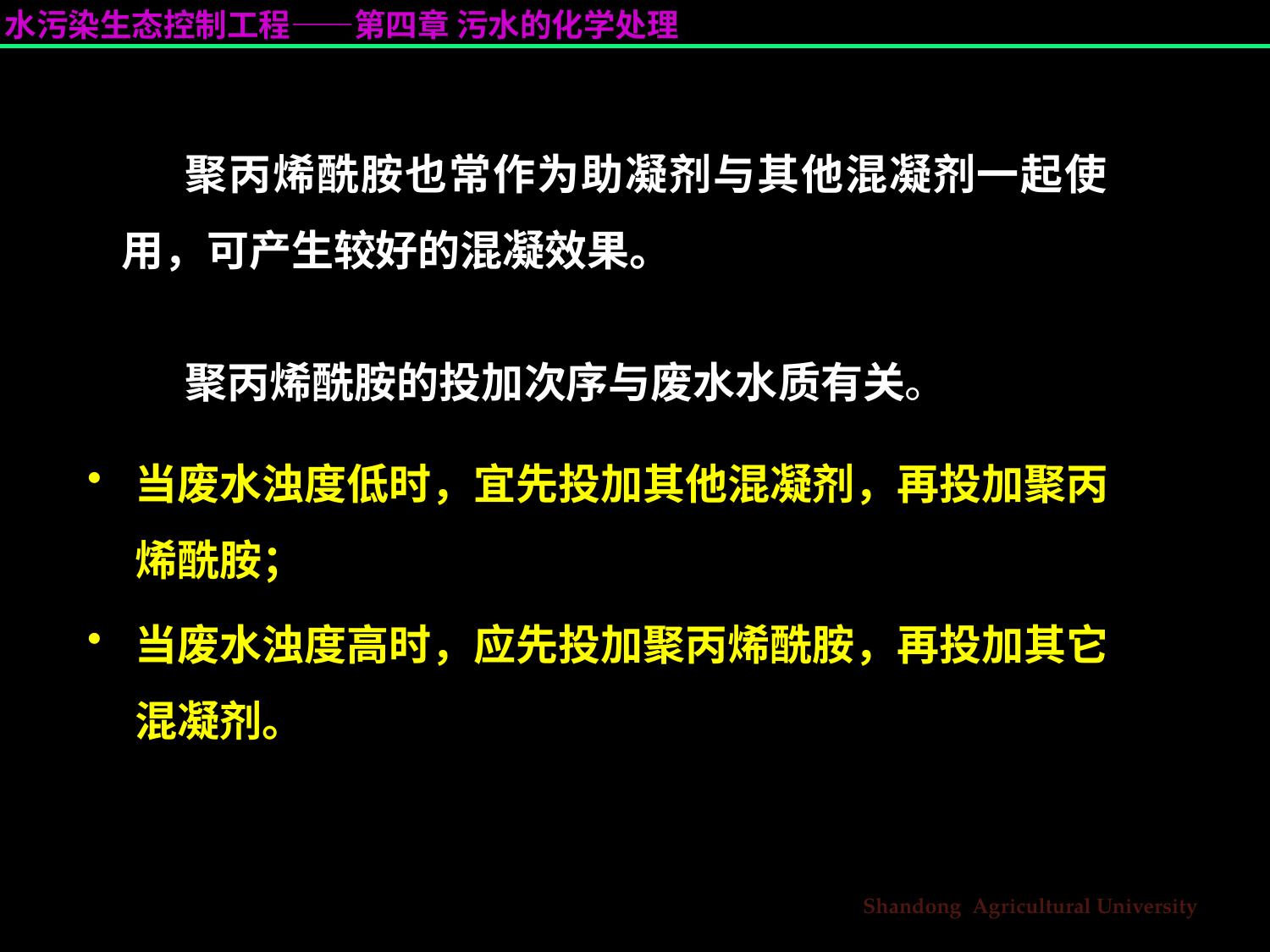

聚丙烯酰胺也常作为助凝剂与其他混凝剂一起使用，可产生较好的混凝效果。

聚丙烯酰胺的投加次序与废水水质有关。
当废水浊度低时，宜先投加其他混凝剂，再投加聚丙烯酰胺；
当废水浊度高时，应先投加聚丙烯酰胺，再投加其它混凝剂。